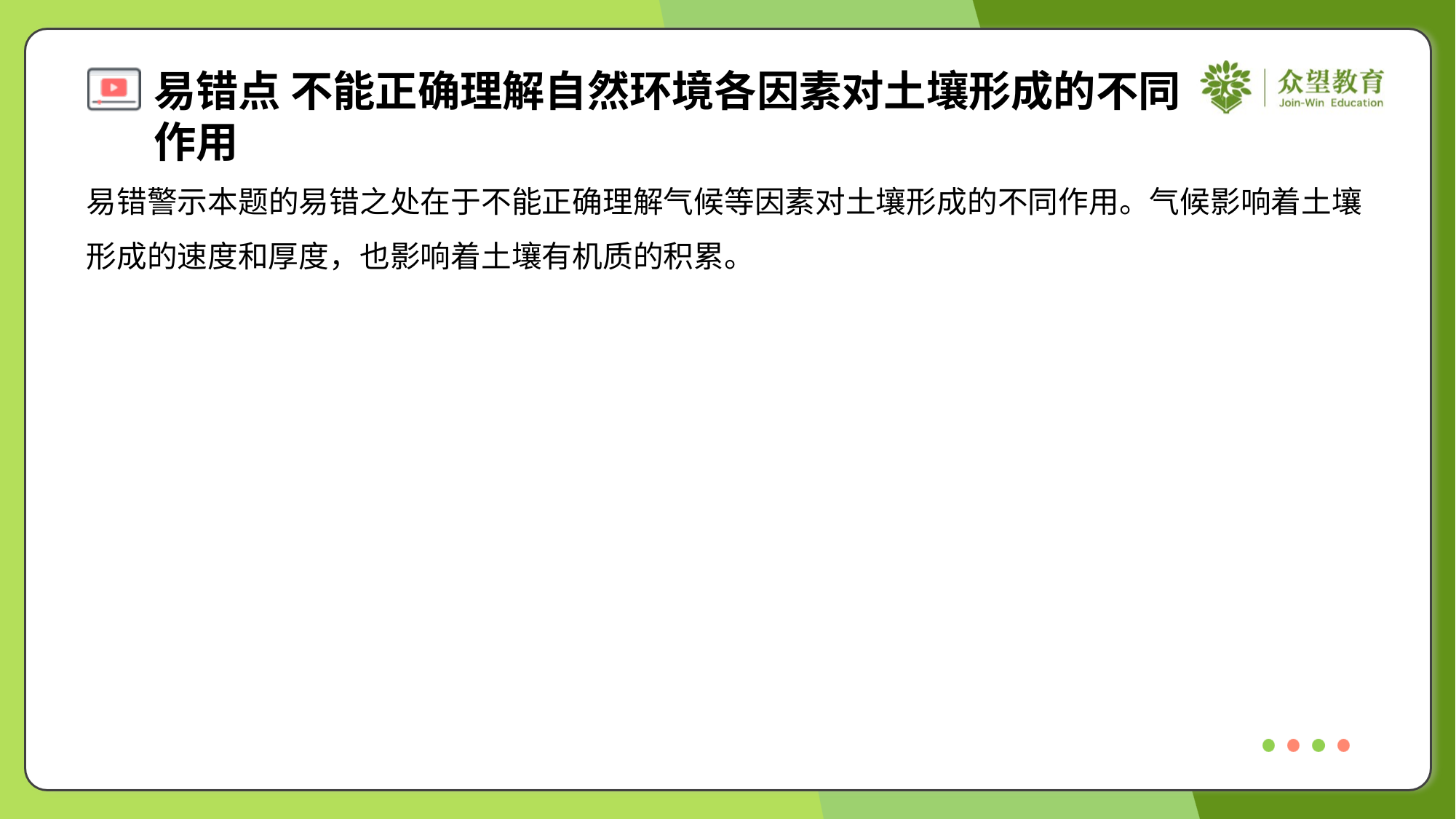

易错警示本题的易错之处在于不能正确理解气候等因素对土壤形成的不同作用。气候影响着土壤
形成的速度和厚度，也影响着土壤有机质的积累。